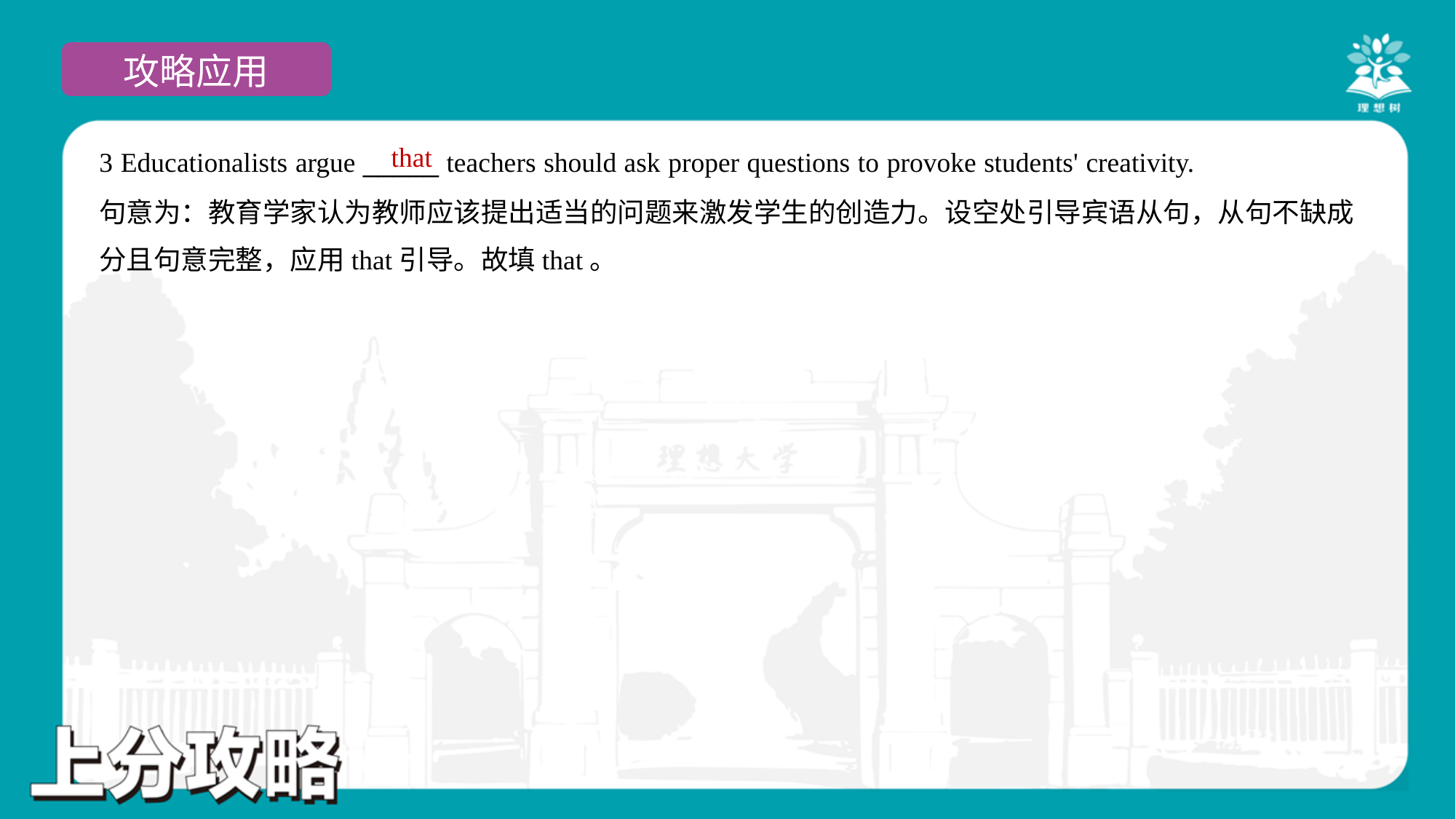

that
3 Educationalists argue _____ teachers should ask proper questions to provoke students' creativity.
句意为：教育学家认为教师应该提出适当的问题来激发学生的创造力。设空处引导宾语从句，从句不缺成
分且句意完整，应用that引导。故填that。